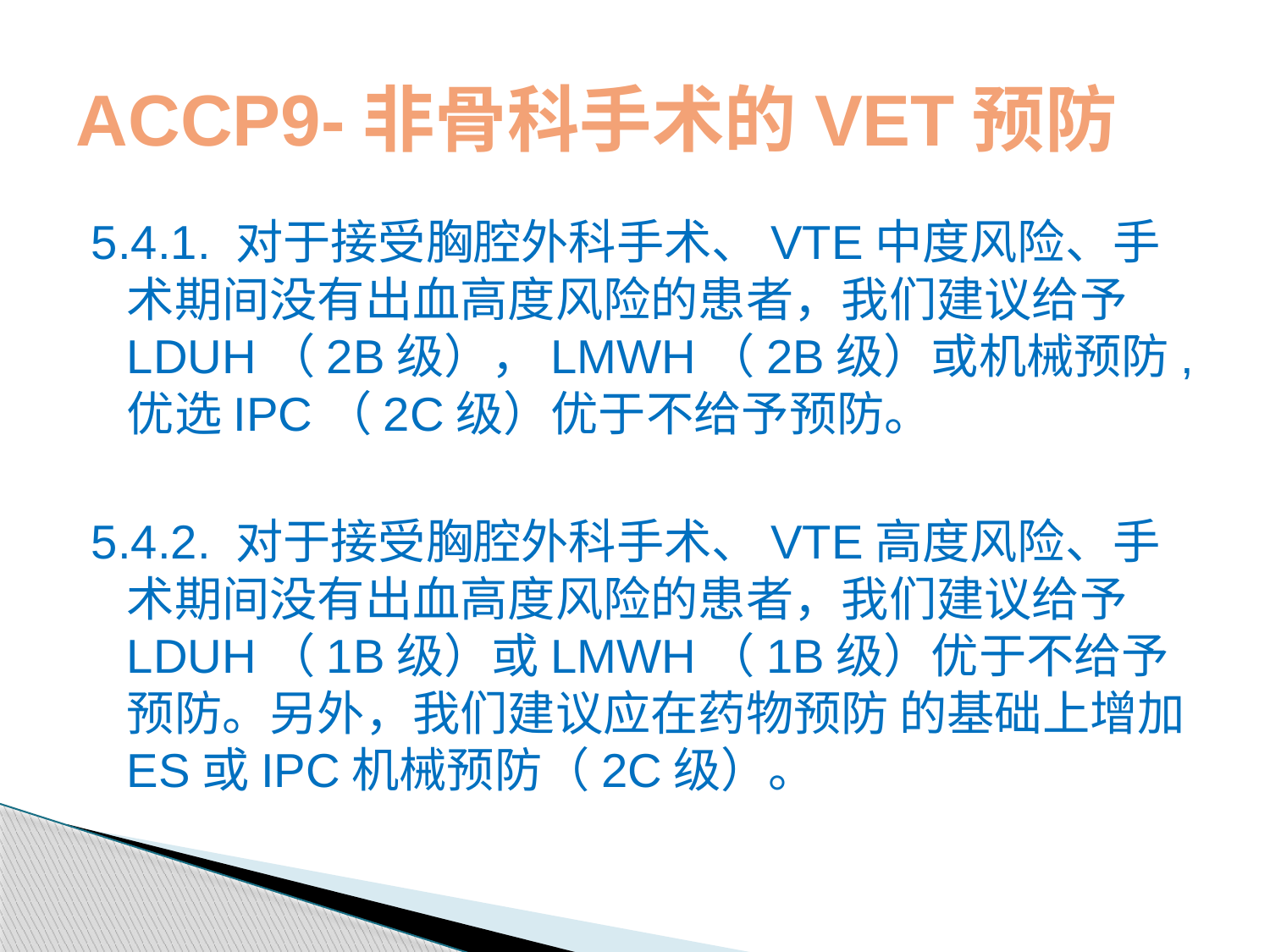

# ACCP9-非骨科手术的VET预防
5.4.1. 对于接受胸腔外科手术、VTE中度风险、手术期间没有出血高度风险的患者，我们建议给予LDUH（2B级），LMWH（2B级）或机械预防,优选IPC（2C级）优于不给予预防。

5.4.2. 对于接受胸腔外科手术、VTE高度风险、手术期间没有出血高度风险的患者，我们建议给予LDUH（1B级）或LMWH（1B级）优于不给予预防。另外，我们建议应在药物预防 的基础上增加ES或IPC机械预防（2C级）。